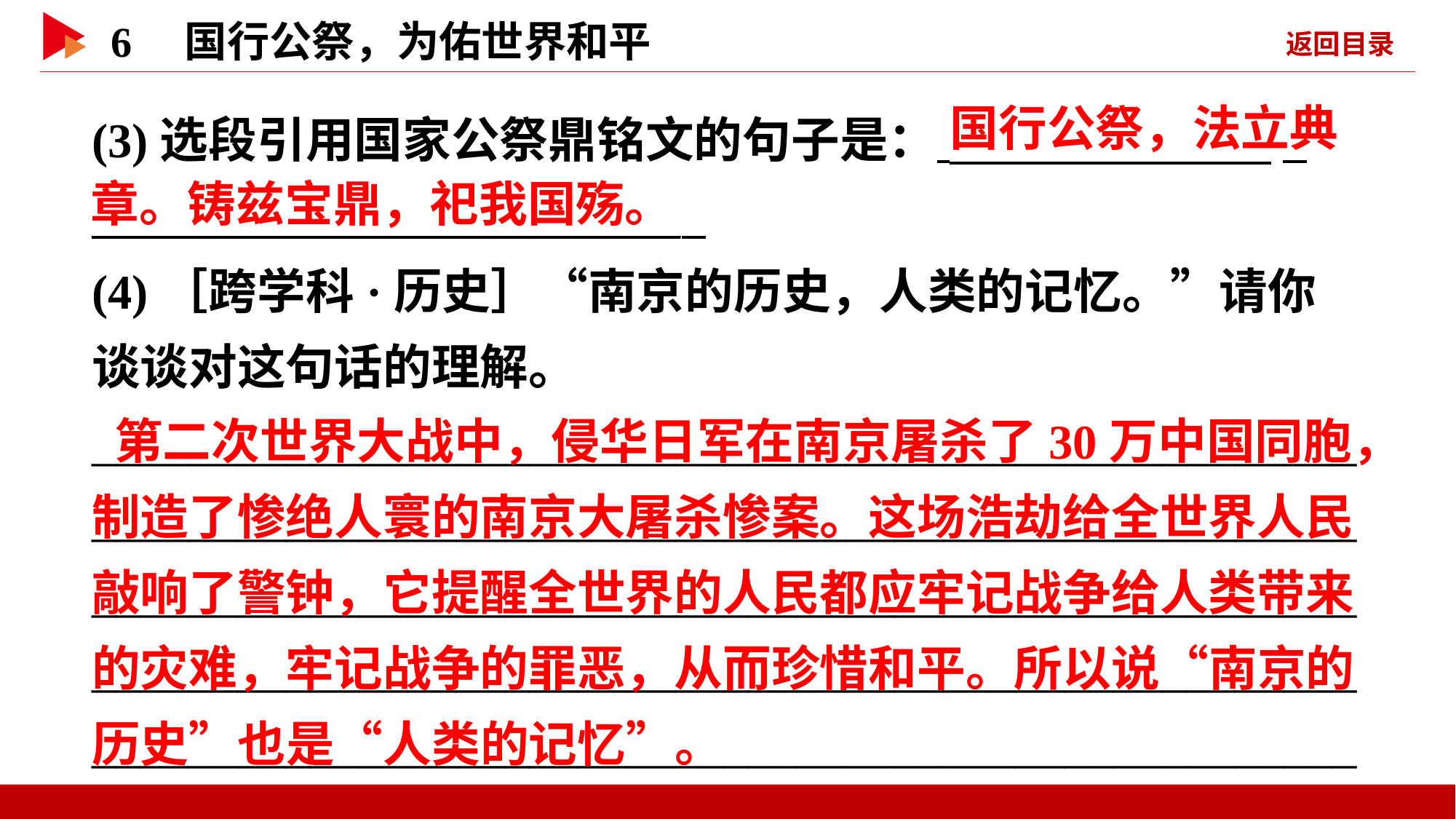

(3)选段引用国家公祭鼎铭文的句子是：                              _
                                            _
(4)［跨学科·历史］“南京的历史，人类的记忆。”请你谈谈对这句话的理解。
____________________________________________________________________________________________________________________________________________________________________________________________________________________________________________________________________
 国行公祭，法立典
章。铸兹宝鼎，祀我国殇。
 第二次世界大战中，侵华日军在南京屠杀了30万中国同胞，制造了惨绝人寰的南京大屠杀惨案。这场浩劫给全世界人民敲响了警钟，它提醒全世界的人民都应牢记战争给人类带来的灾难，牢记战争的罪恶，从而珍惜和平。所以说“南京的历史”也是“人类的记忆”。